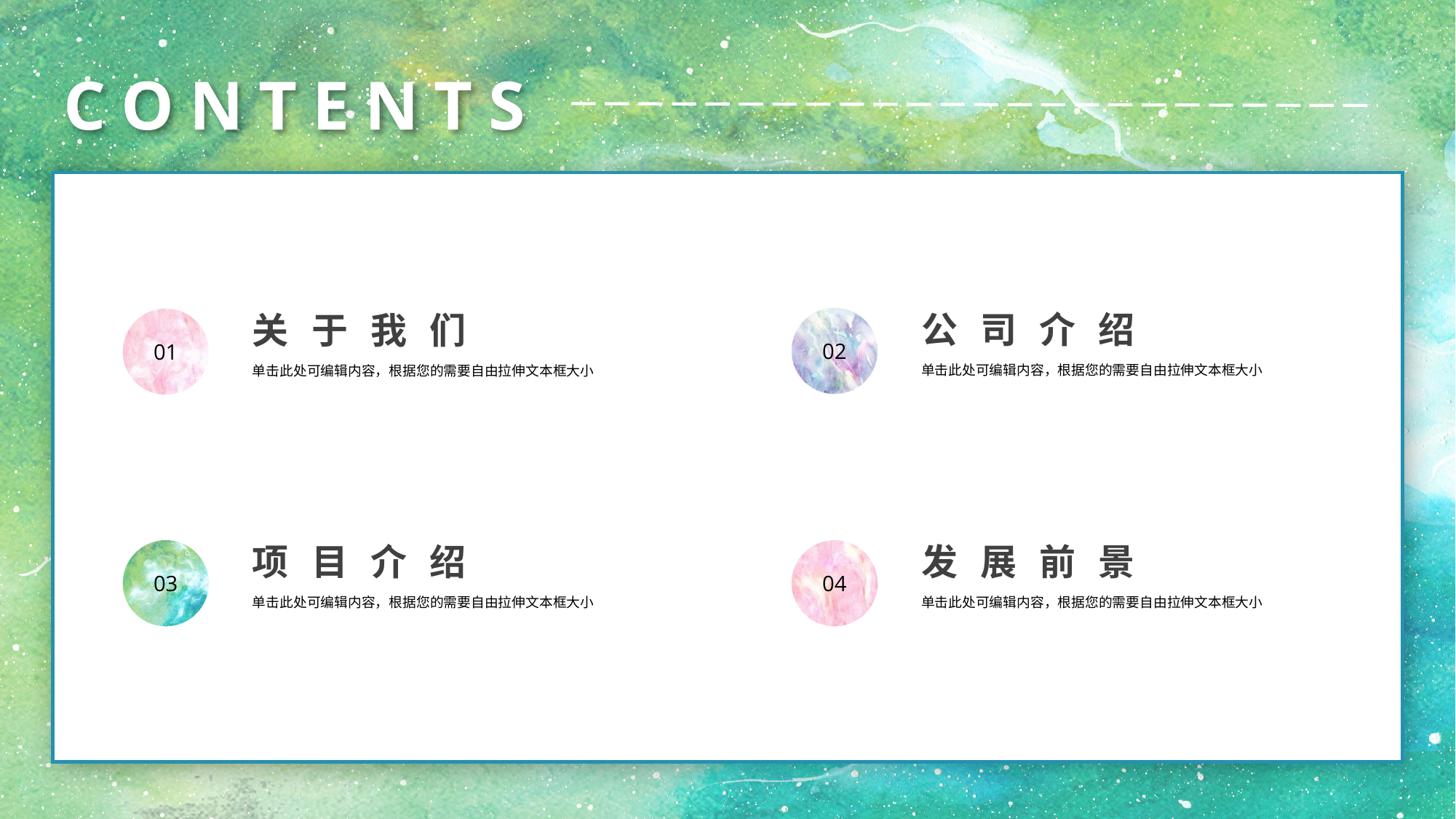

CONTENTS

公司介绍
单击此处可编辑内容，根据您的需要自由拉伸文本框大小
02
关于我们
单击此处可编辑内容，根据您的需要自由拉伸文本框大小
01
项目介绍
单击此处可编辑内容，根据您的需要自由拉伸文本框大小
03
发展前景
单击此处可编辑内容，根据您的需要自由拉伸文本框大小
04